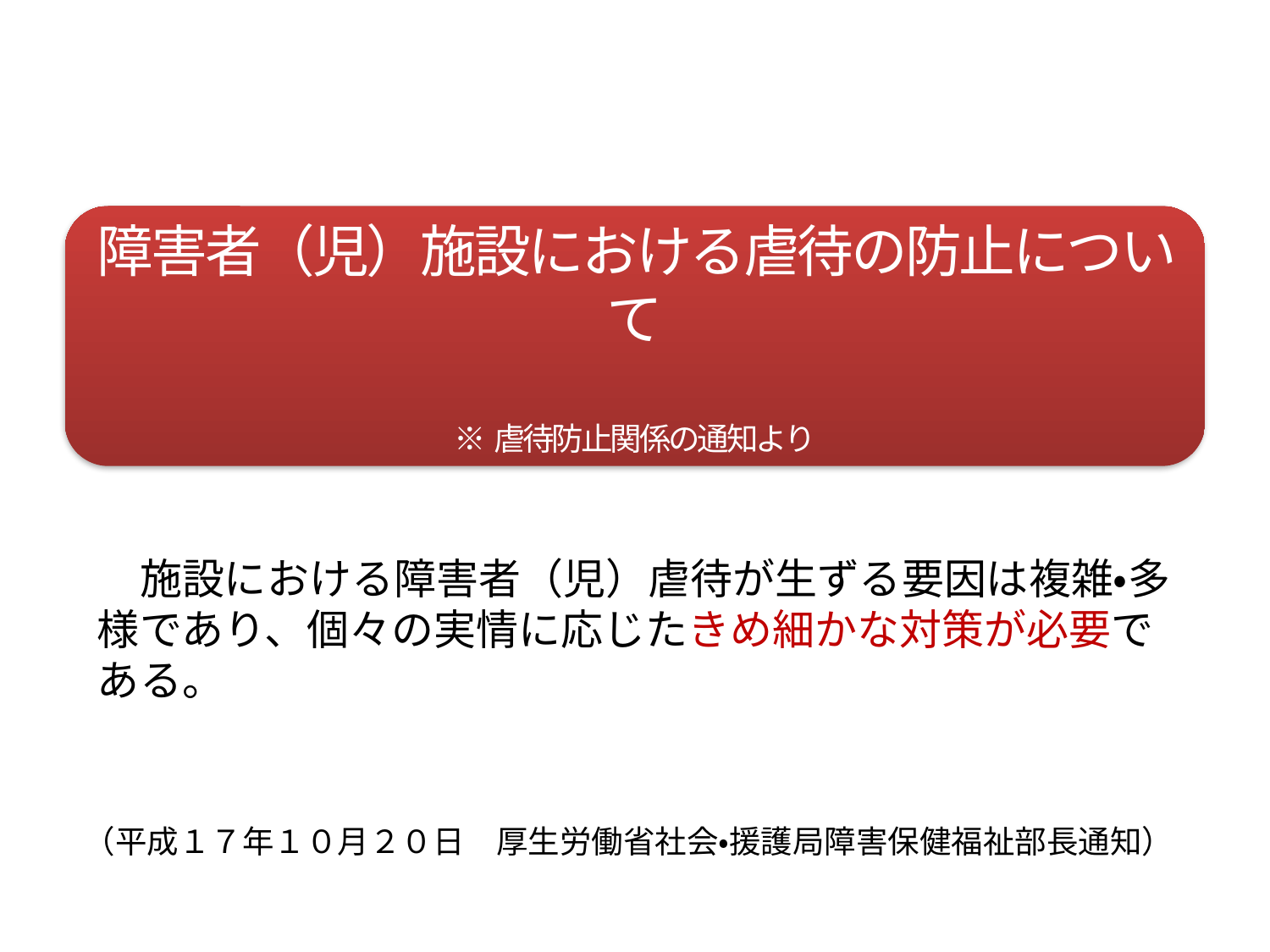

障害者（児）施設における虐待の防止について

※虐待防止関係の通知より
　施設における障害者（児）虐待が生ずる要因は複雑・多様であり、個々の実情に応じたきめ細かな対策が必要である。
（平成１７年１０月２０日　厚生労働省社会・援護局障害保健福祉部長通知）